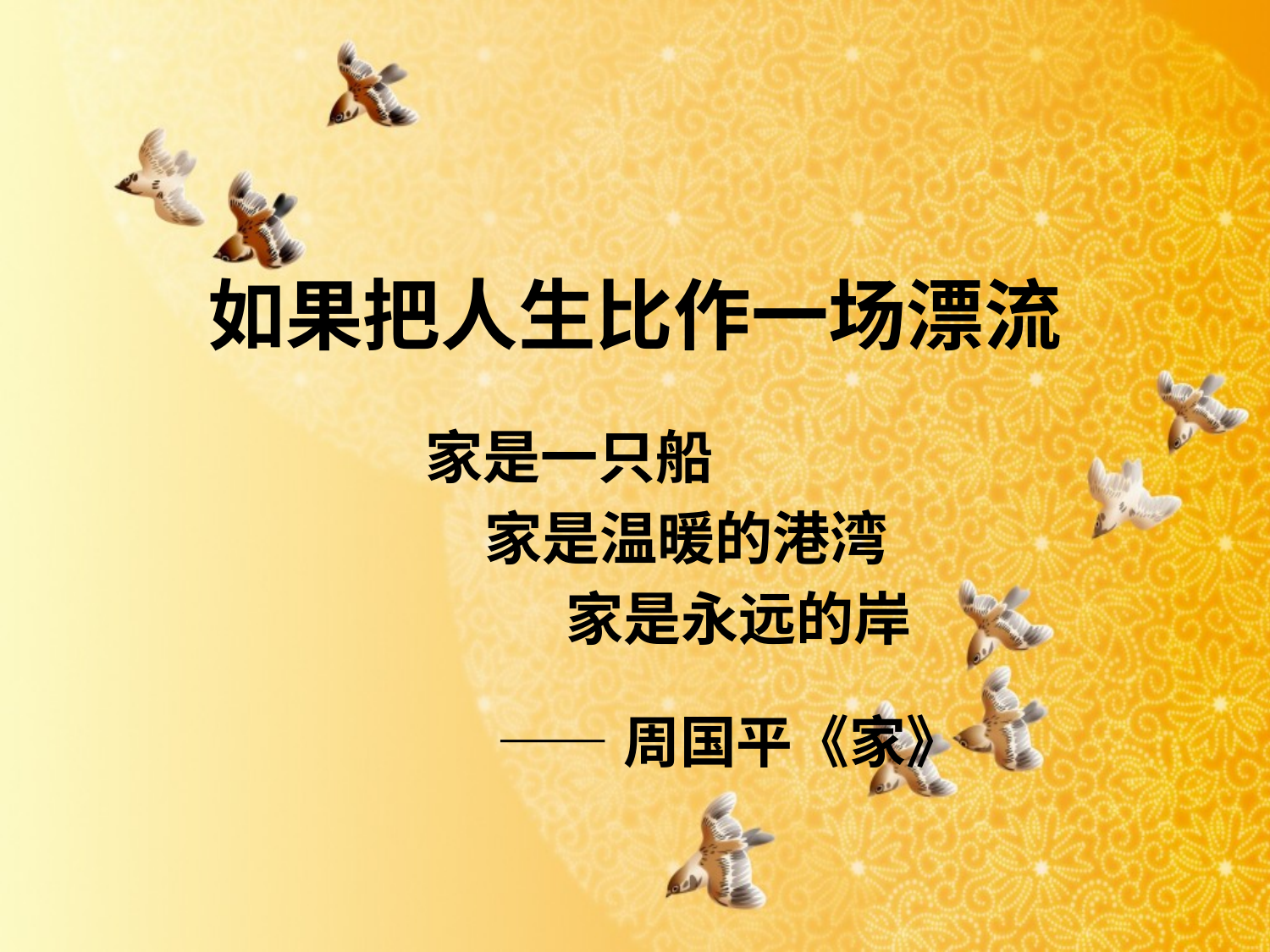

# 如果把人生比作一场漂流
家是一只船
                 家是温暖的港湾
                         家是永远的岸
——周国平《家》